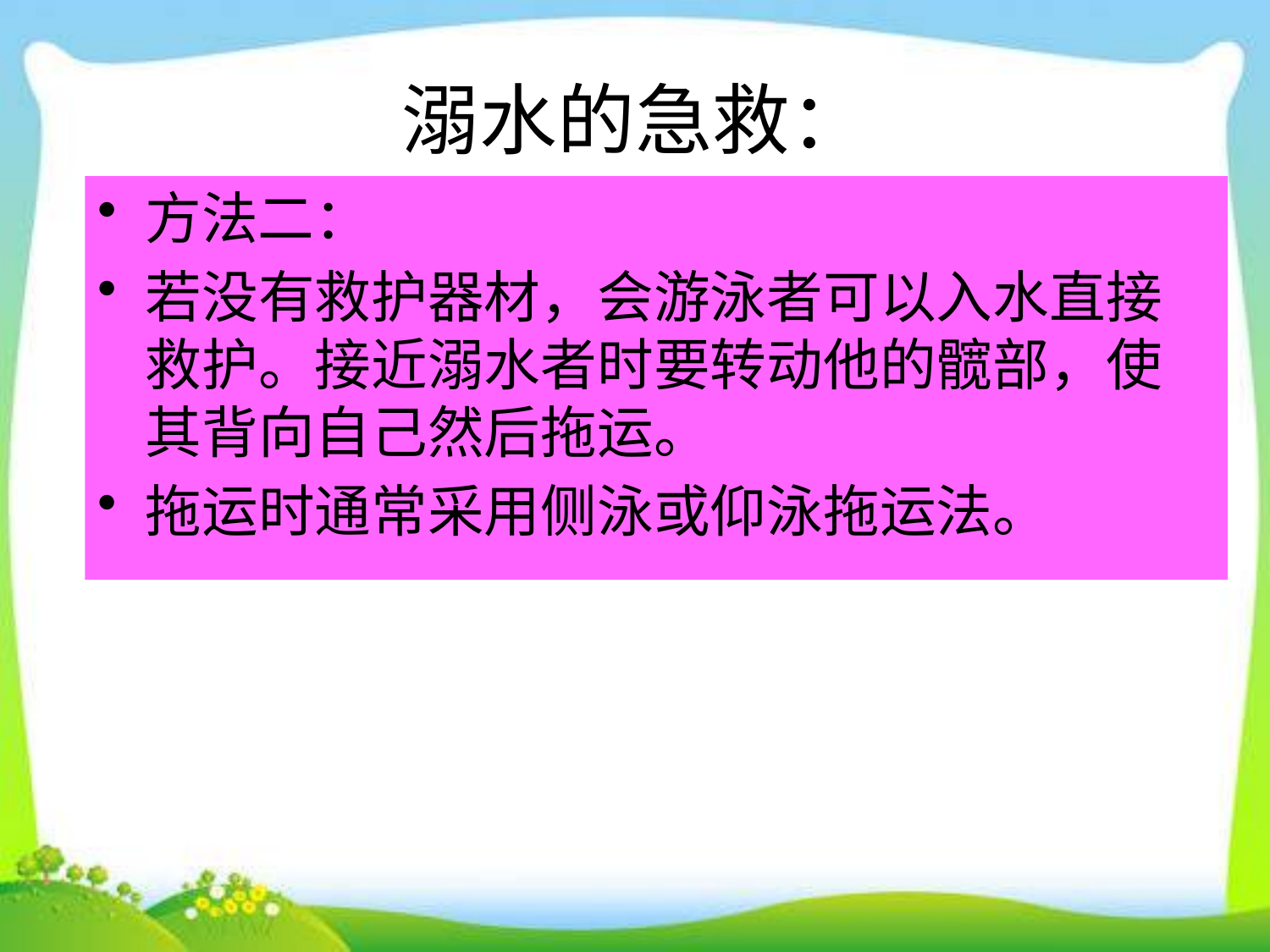

# 溺水的急救：
方法二：
若没有救护器材，会游泳者可以入水直接救护。接近溺水者时要转动他的髋部，使其背向自己然后拖运。
拖运时通常采用侧泳或仰泳拖运法。